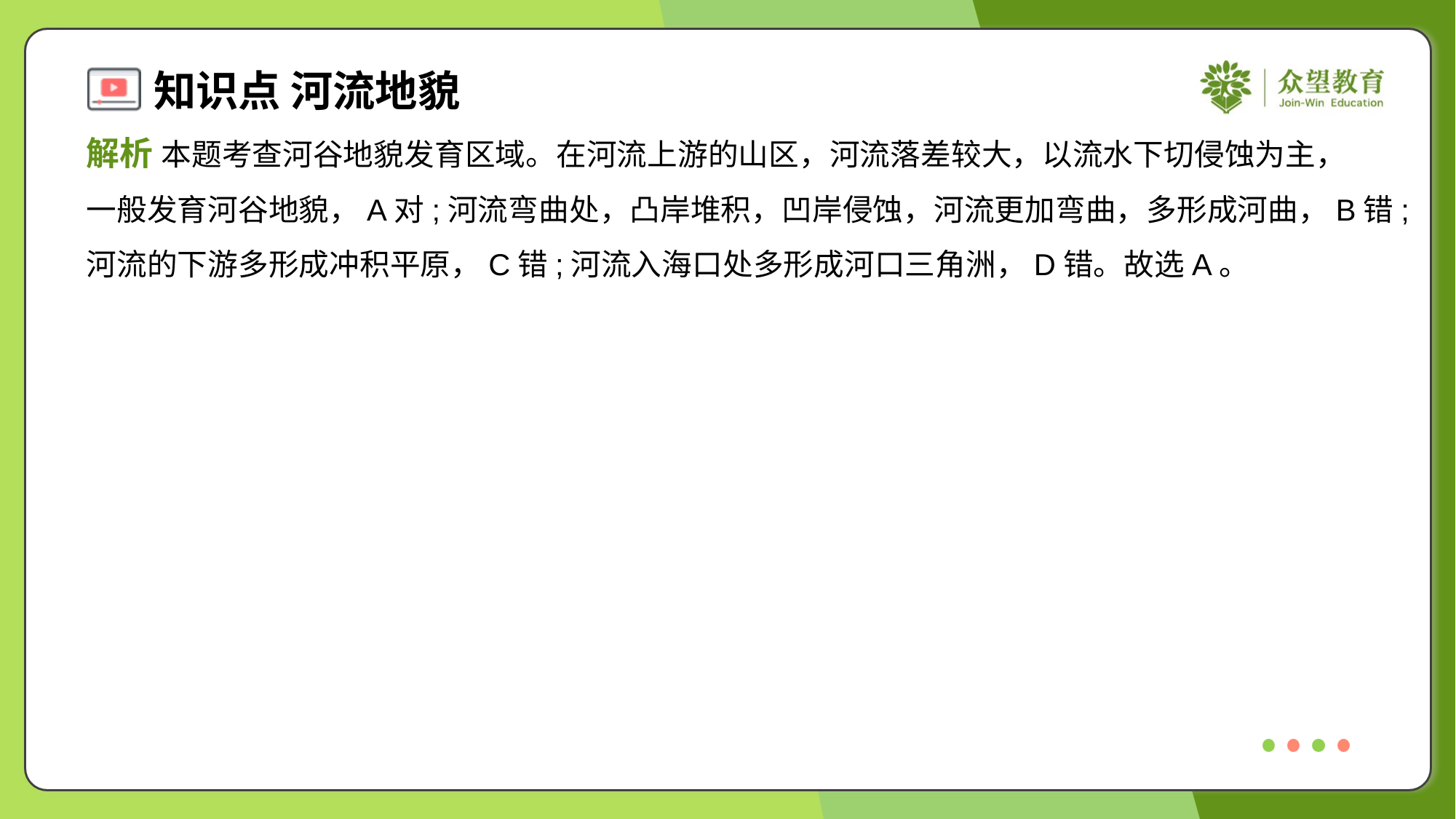

解析 本题考查河谷地貌发育区域。在河流上游的山区，河流落差较大，以流水下切侵蚀为主，
一般发育河谷地貌，A对;河流弯曲处，凸岸堆积，凹岸侵蚀，河流更加弯曲，多形成河曲，B错;
河流的下游多形成冲积平原，C错;河流入海口处多形成河口三角洲，D错。故选A。